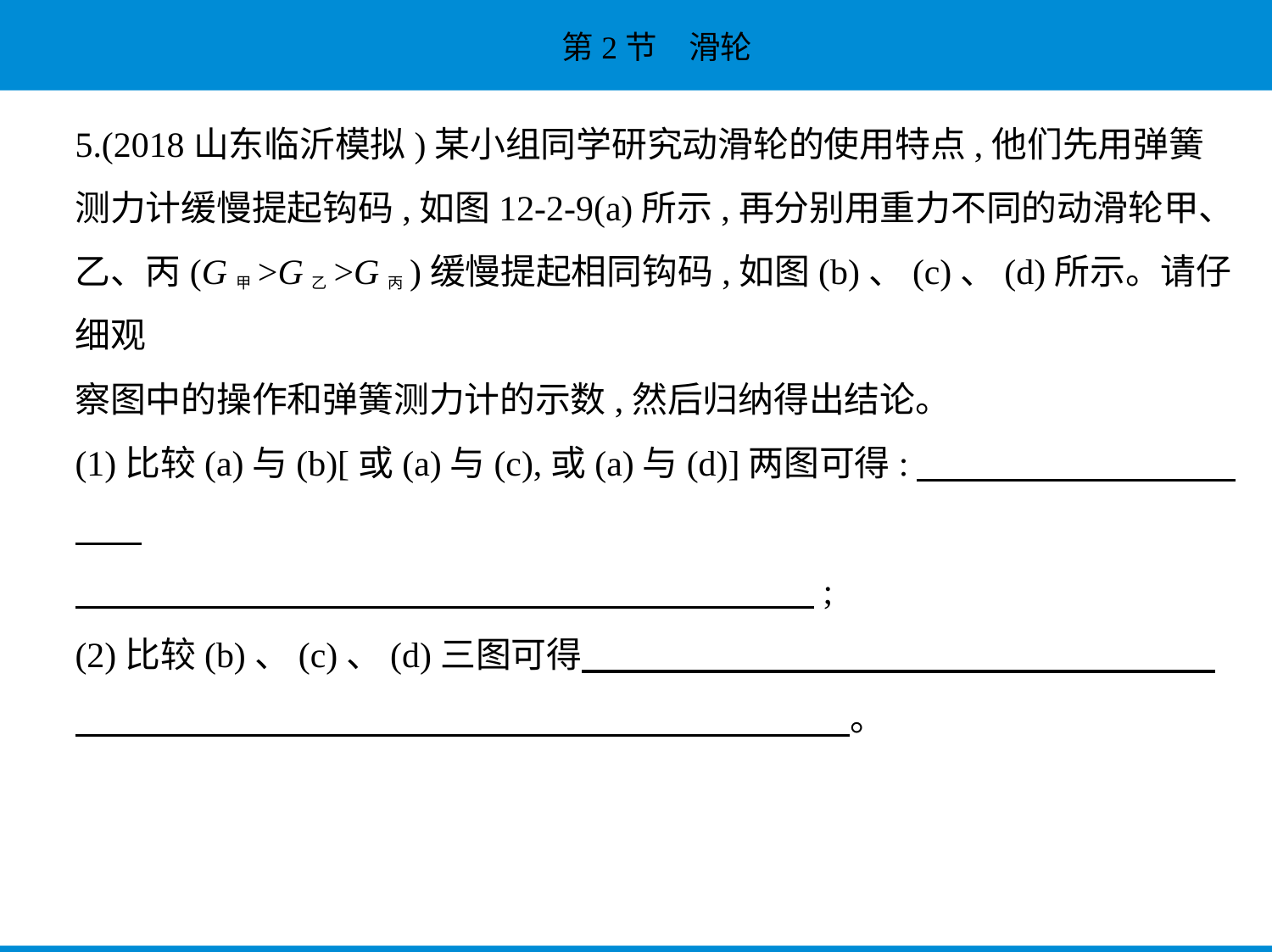

5.(2018山东临沂模拟)某小组同学研究动滑轮的使用特点,他们先用弹簧
测力计缓慢提起钩码,如图12-2-9(a)所示,再分别用重力不同的动滑轮甲、
乙、丙(G甲>G乙>G丙)缓慢提起相同钩码,如图(b)、(c)、(d)所示。请仔细观
察图中的操作和弹簧测力计的示数,然后归纳得出结论。
(1)比较(a)与(b)[或(a)与(c),或(a)与(d)]两图可得:　　　　　　　　　　    
　　　　　　　　　　　　　　　　　　　　    ;
(2)比较(b)、(c)、(d)三图可得　　　　　　　　　　　　　　　　　    
　　　　　　　　　　　　　　　　　　　　　    。